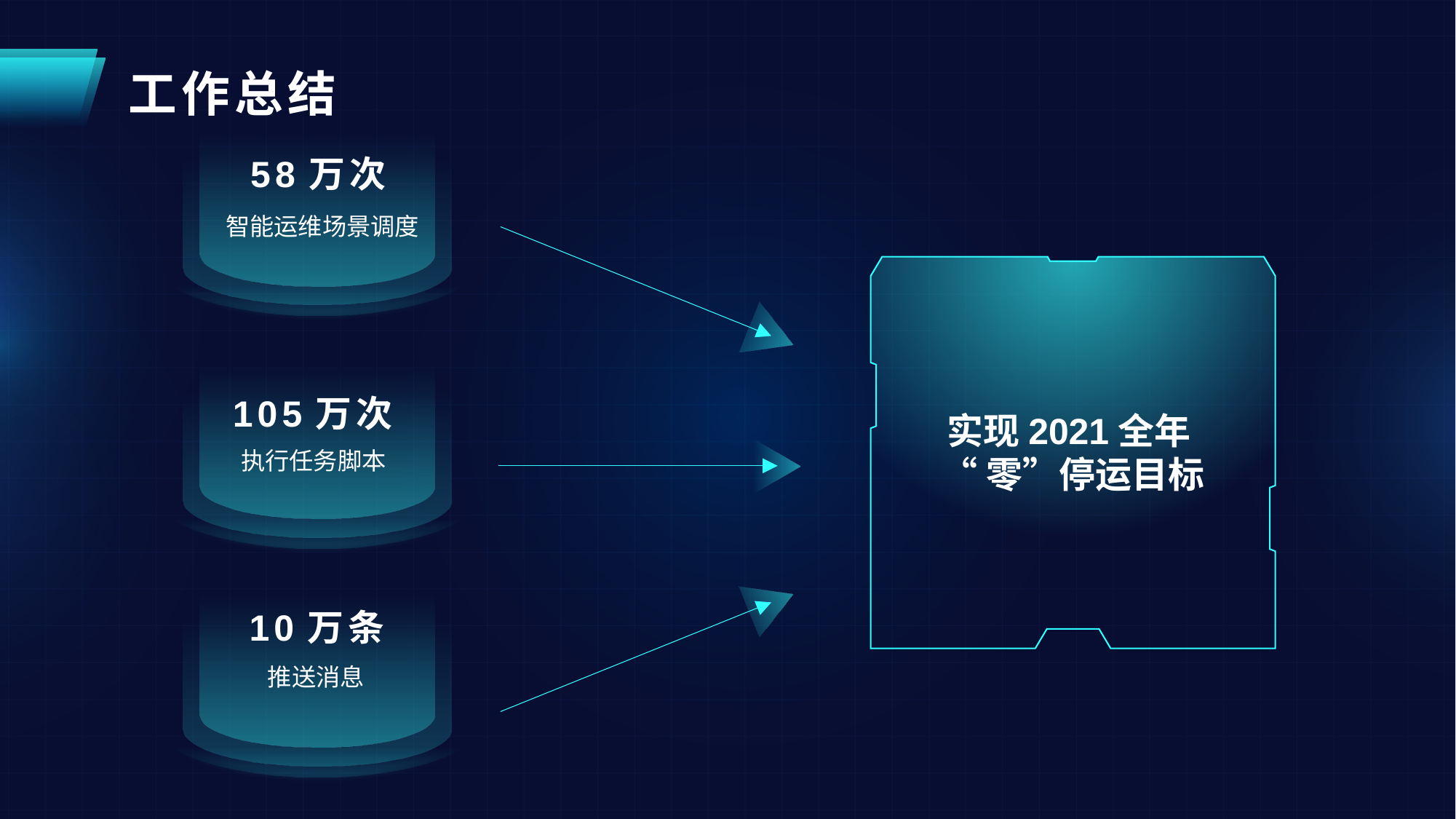

工作总结

58万次
智能运维场景调度

105万次
实现2021全年
“零”停运目标

执行任务脚本

10万条
推送消息